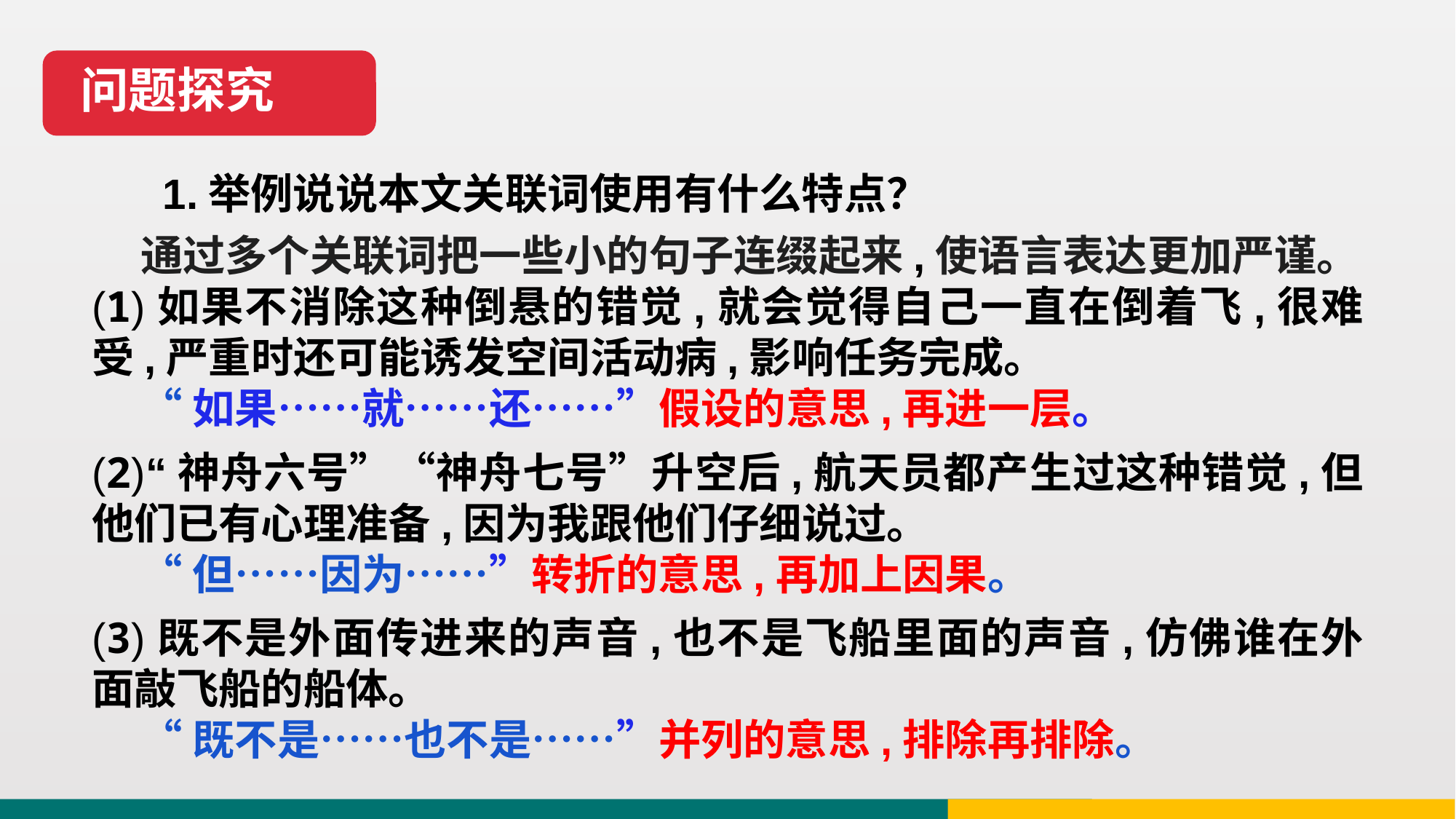

问题探究
1.举例说说本文关联词使用有什么特点？
    通过多个关联词把一些小的句子连缀起来,使语言表达更加严谨。
(1)如果不消除这种倒悬的错觉,就会觉得自己一直在倒着飞,很难受,严重时还可能诱发空间活动病,影响任务完成。
     “如果……就……还……”假设的意思,再进一层。
(2)“神舟六号”“神舟七号”升空后,航天员都产生过这种错觉,但他们已有心理准备,因为我跟他们仔细说过。
     “但……因为……”转折的意思,再加上因果。
(3)既不是外面传进来的声音,也不是飞船里面的声音,仿佛谁在外面敲飞船的船体。
     “既不是……也不是……”并列的意思,排除再排除。